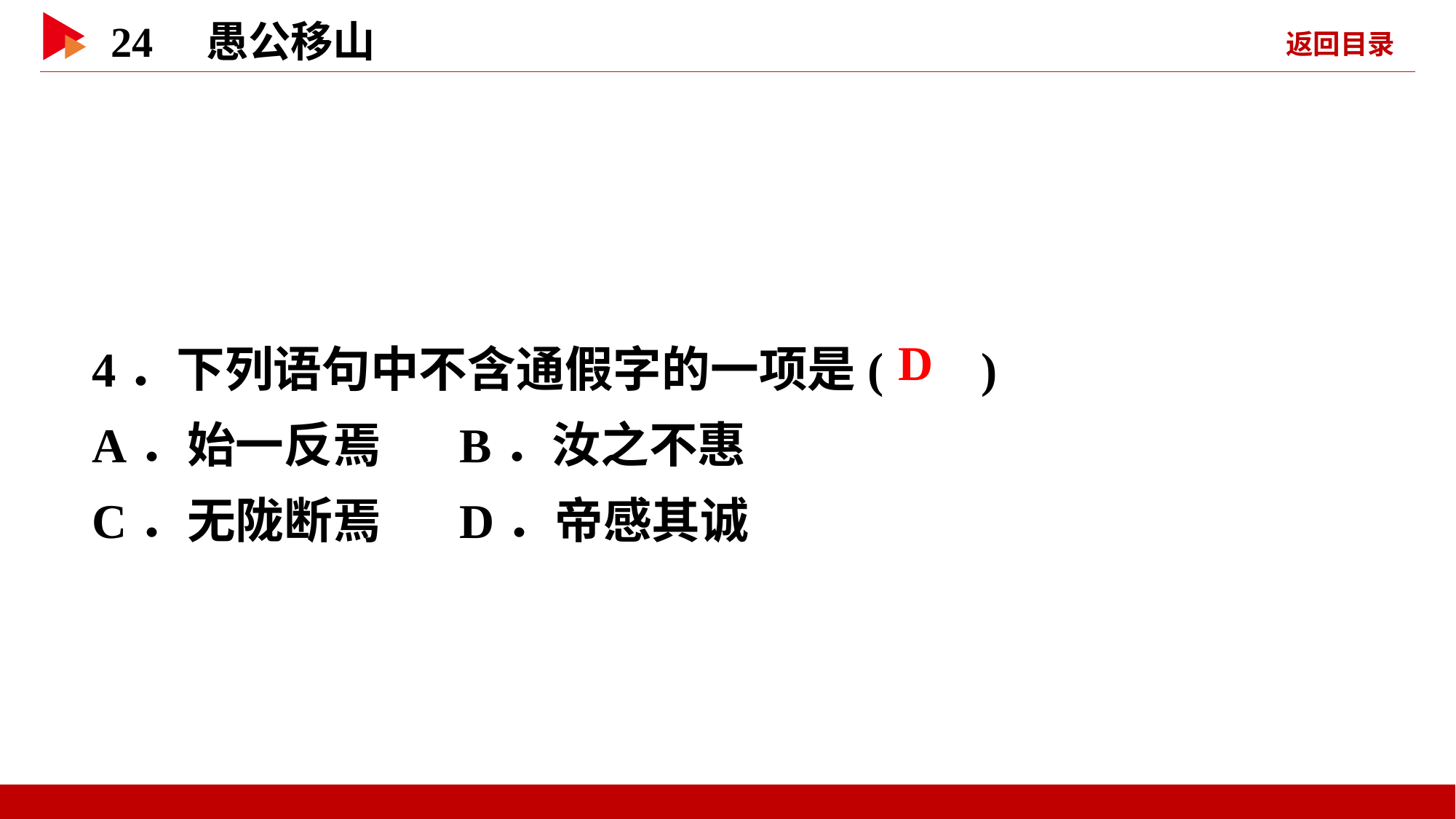

4．下列语句中不含通假字的一项是(        )
A．始一反焉      B．汝之不惠
C．无陇断焉      D．帝感其诚
   D